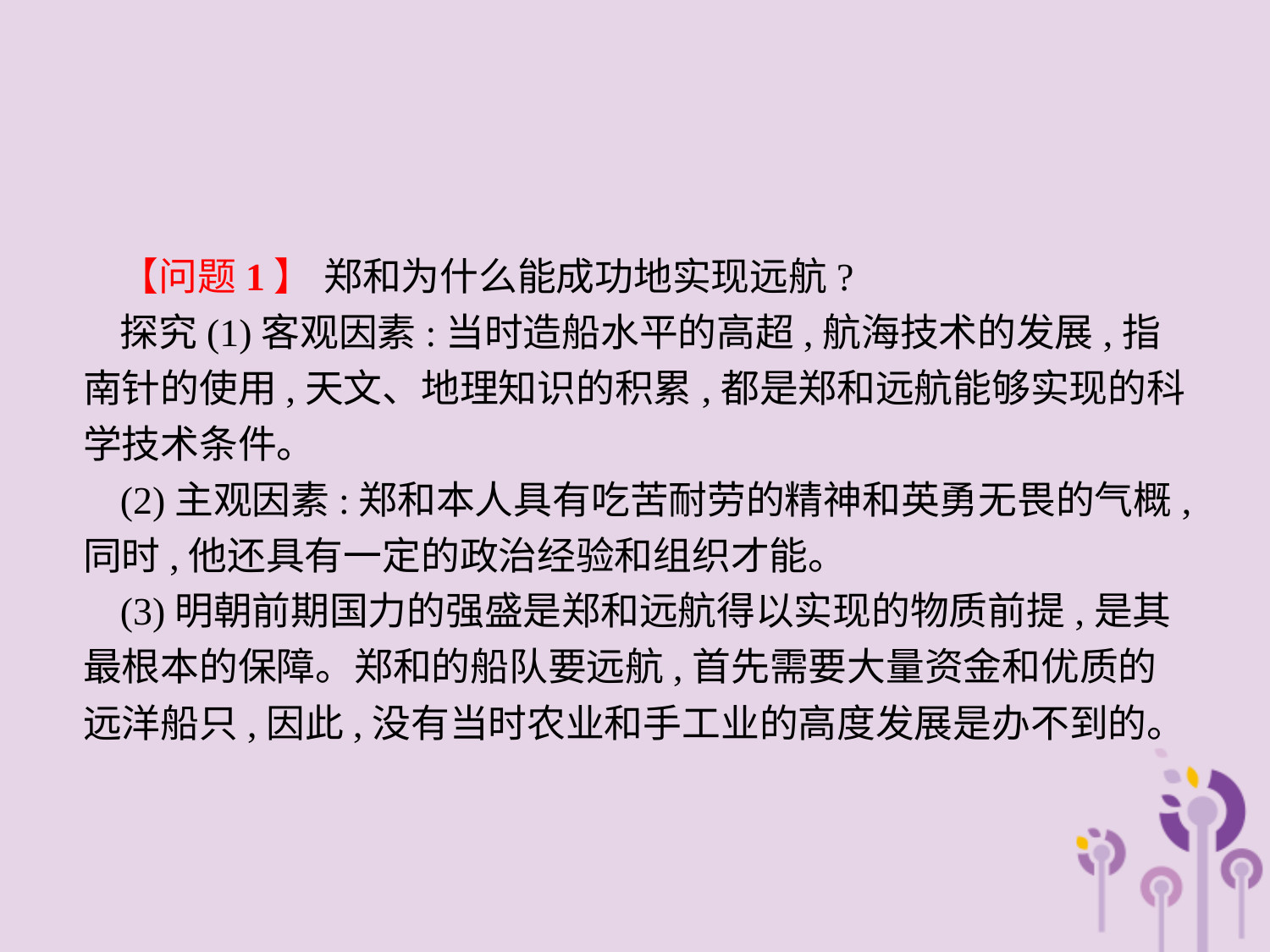

【问题1】 郑和为什么能成功地实现远航?
探究(1)客观因素:当时造船水平的高超,航海技术的发展,指南针的使用,天文、地理知识的积累,都是郑和远航能够实现的科学技术条件。
(2)主观因素:郑和本人具有吃苦耐劳的精神和英勇无畏的气概,同时,他还具有一定的政治经验和组织才能。
(3)明朝前期国力的强盛是郑和远航得以实现的物质前提,是其最根本的保障。郑和的船队要远航,首先需要大量资金和优质的远洋船只,因此,没有当时农业和手工业的高度发展是办不到的。